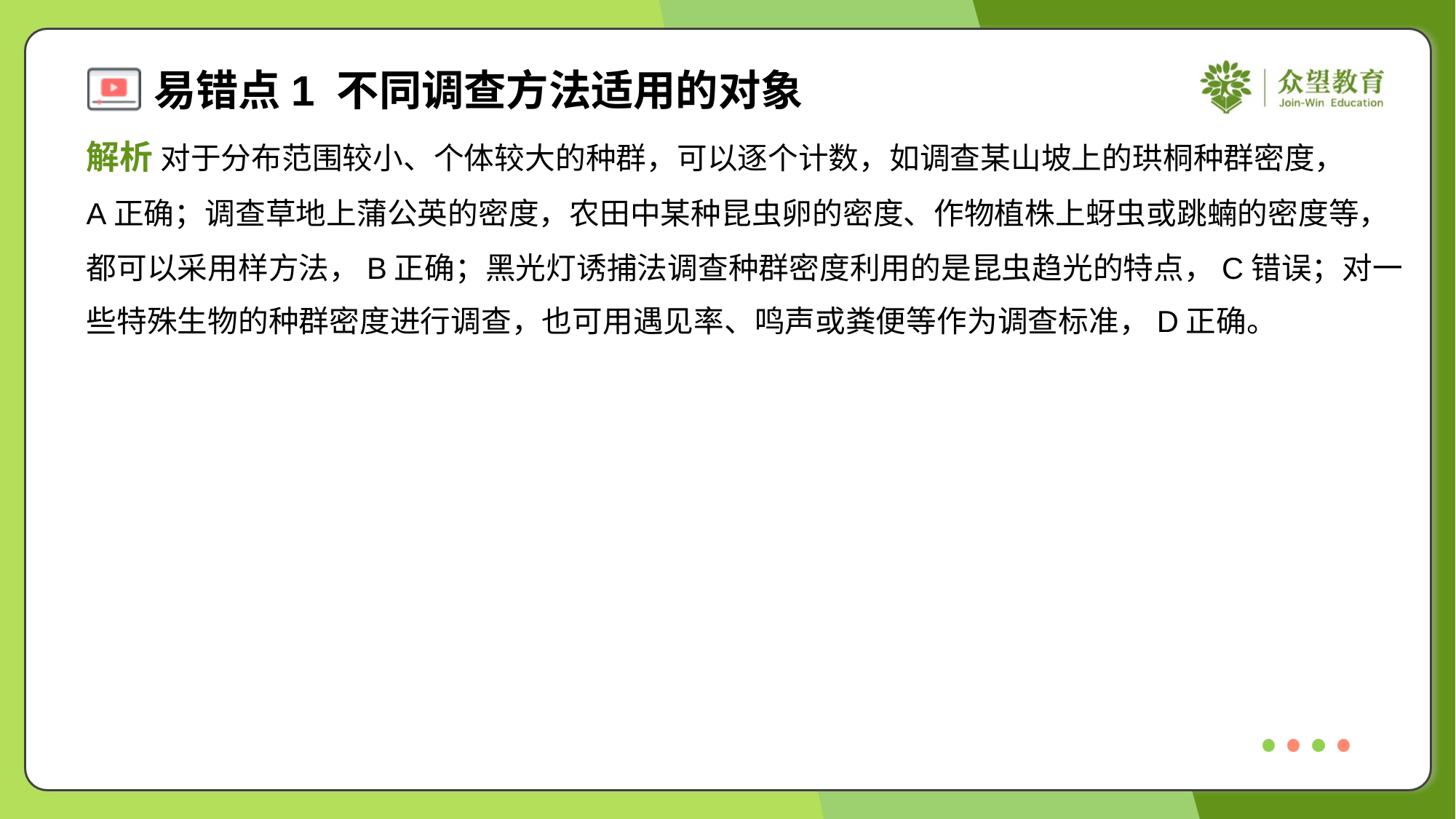

解析 对于分布范围较小、个体较大的种群，可以逐个计数，如调查某山坡上的珙桐种群密度，
A正确；调查草地上蒲公英的密度，农田中某种昆虫卵的密度、作物植株上蚜虫或跳蝻的密度等，
都可以采用样方法，B正确；黑光灯诱捕法调查种群密度利用的是昆虫趋光的特点，C错误；对一
些特殊生物的种群密度进行调查，也可用遇见率、鸣声或粪便等作为调查标准，D正确。